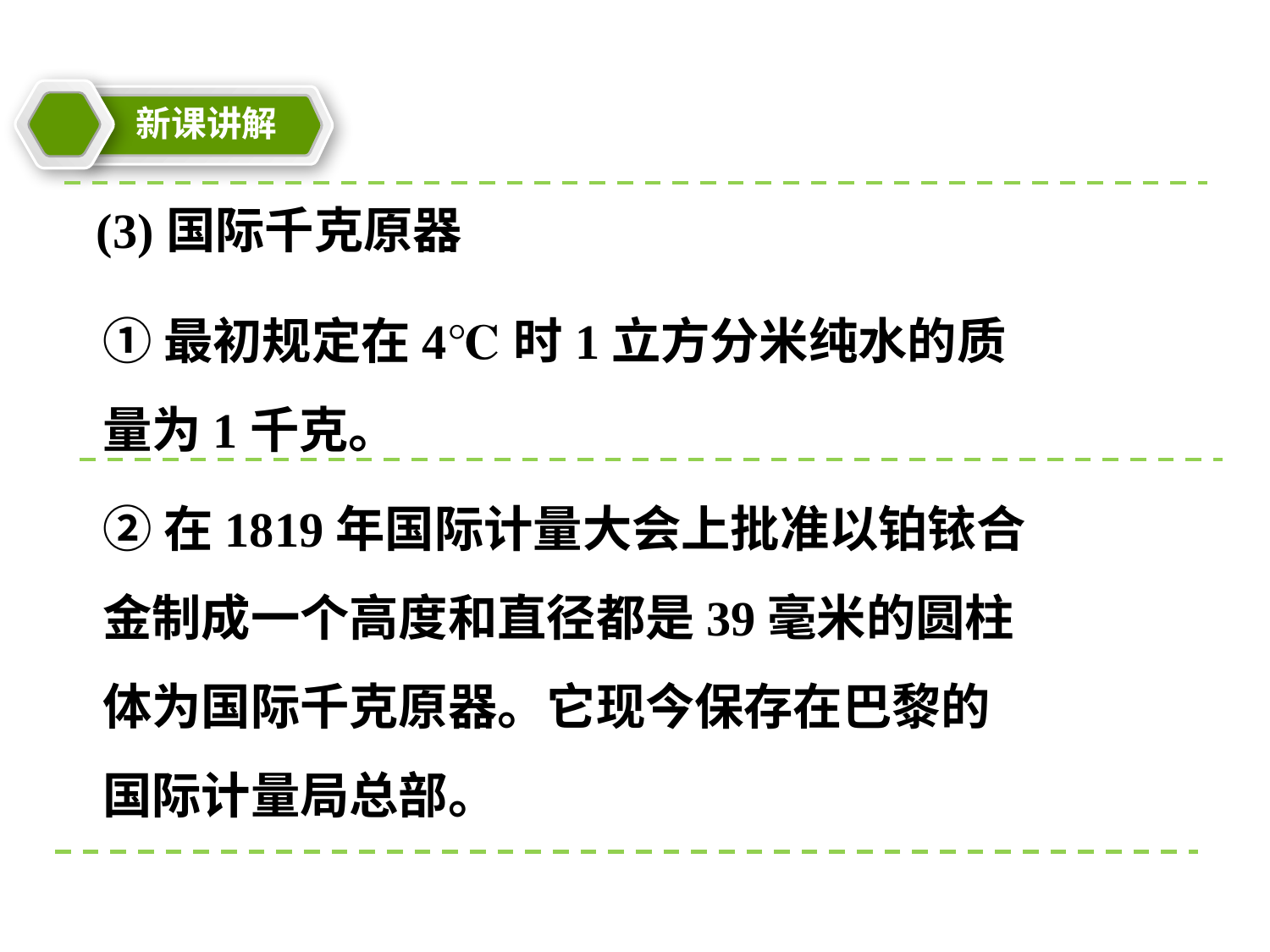

新课讲解
教学目标
(3)国际千克原器
①最初规定在4℃时1立方分米纯水的质量为1千克。
②在1819年国际计量大会上批准以铂铱合金制成一个高度和直径都是39毫米的圆柱体为国际千克原器。它现今保存在巴黎的国际计量局总部。